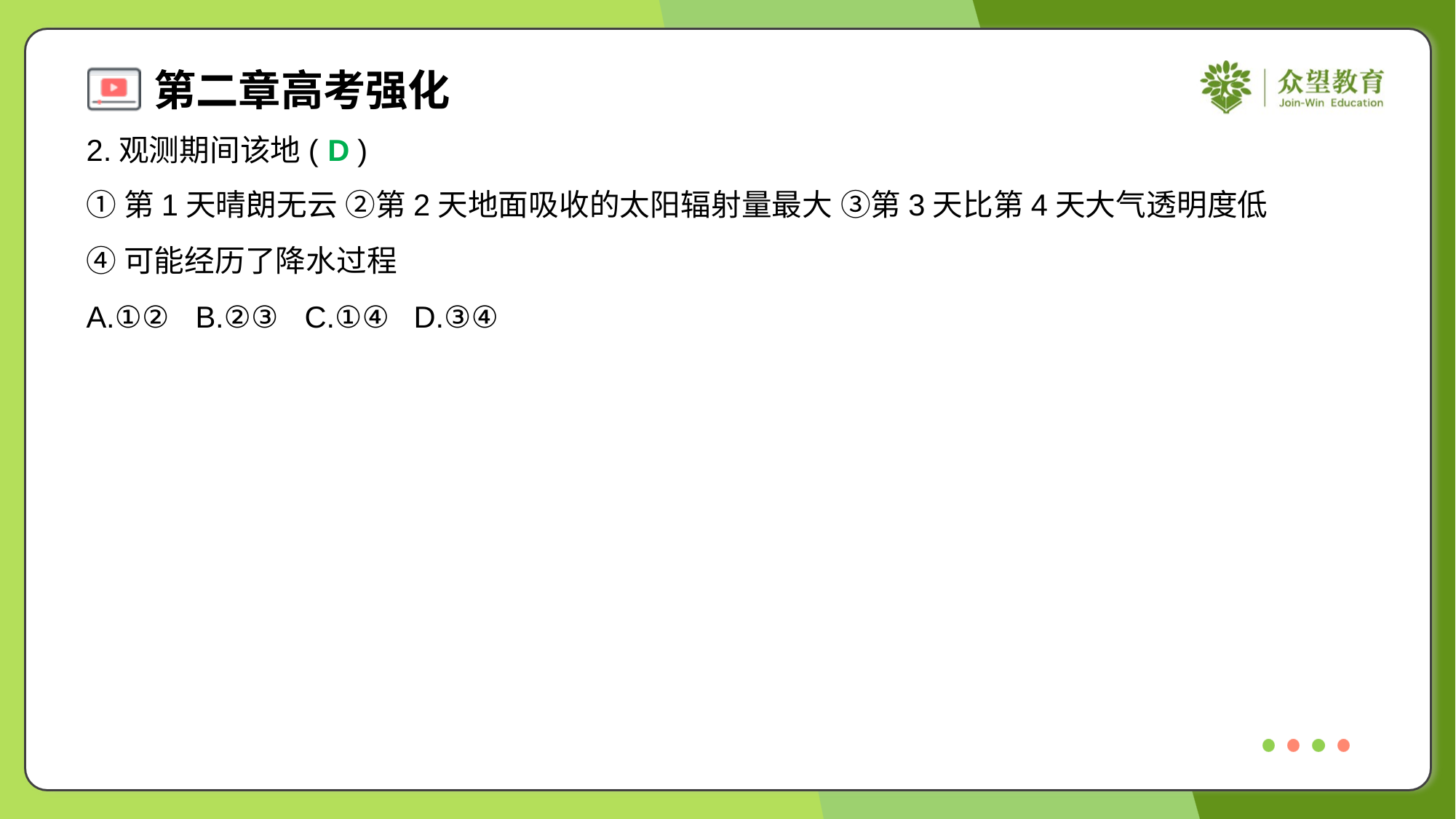

2.观测期间该地(     )
D
①第1天晴朗无云 ②第2天地面吸收的太阳辐射量最大 ③第3天比第4天大气透明度低
④可能经历了降水过程
A.①②	B.②③	C.①④	D.③④